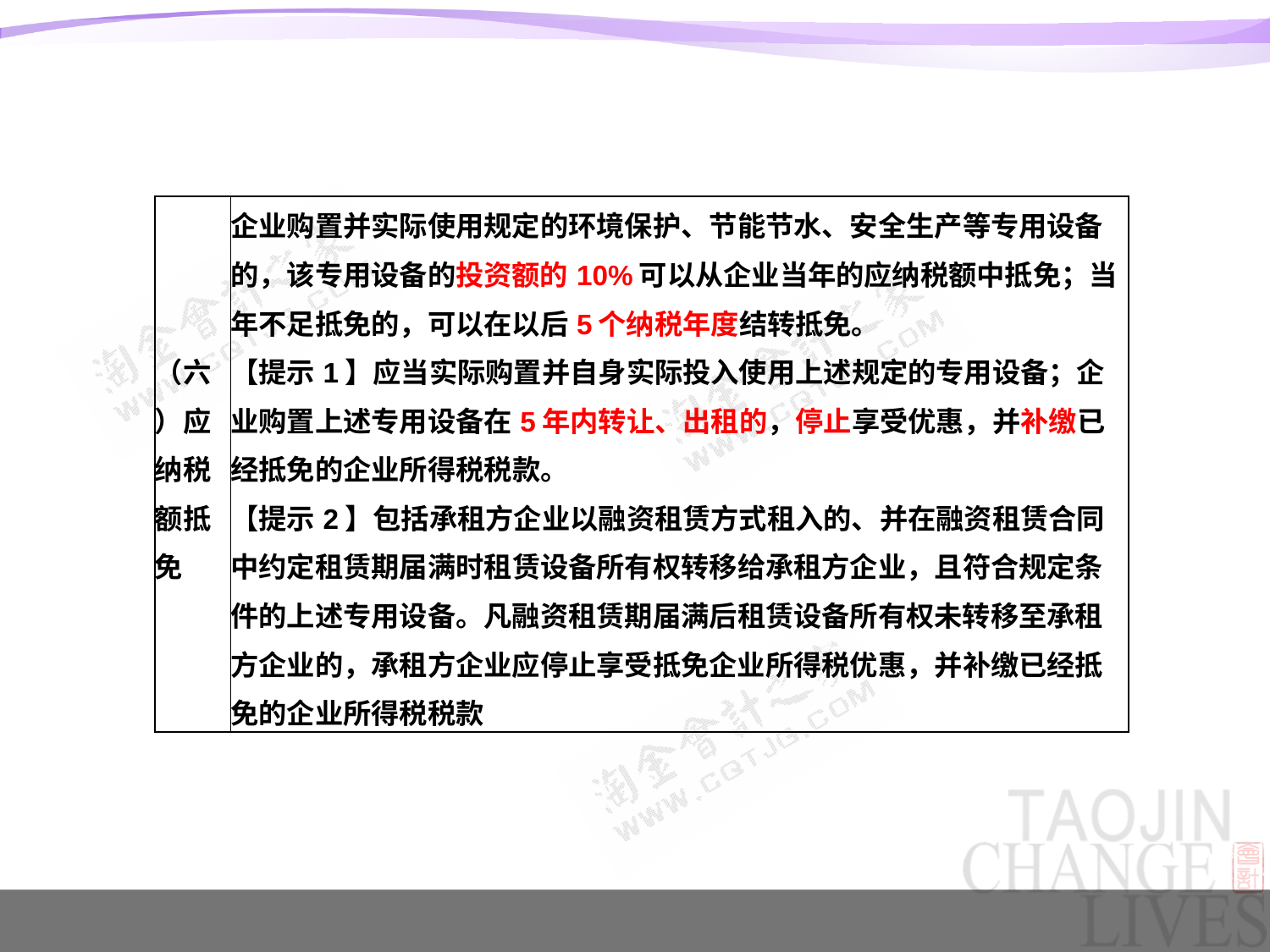

#
| （六）应纳税额抵免 | 企业购置并实际使用规定的环境保护、节能节水、安全生产等专用设备的，该专用设备的投资额的10%可以从企业当年的应纳税额中抵免；当年不足抵免的，可以在以后5个纳税年度结转抵免。 【提示1】应当实际购置并自身实际投入使用上述规定的专用设备；企业购置上述专用设备在5年内转让、出租的，停止享受优惠，并补缴已经抵免的企业所得税税款。 【提示2】包括承租方企业以融资租赁方式租入的、并在融资租赁合同中约定租赁期届满时租赁设备所有权转移给承租方企业，且符合规定条件的上述专用设备。凡融资租赁期届满后租赁设备所有权未转移至承租方企业的，承租方企业应停止享受抵免企业所得税优惠，并补缴已经抵免的企业所得税税款 |
| --- | --- |